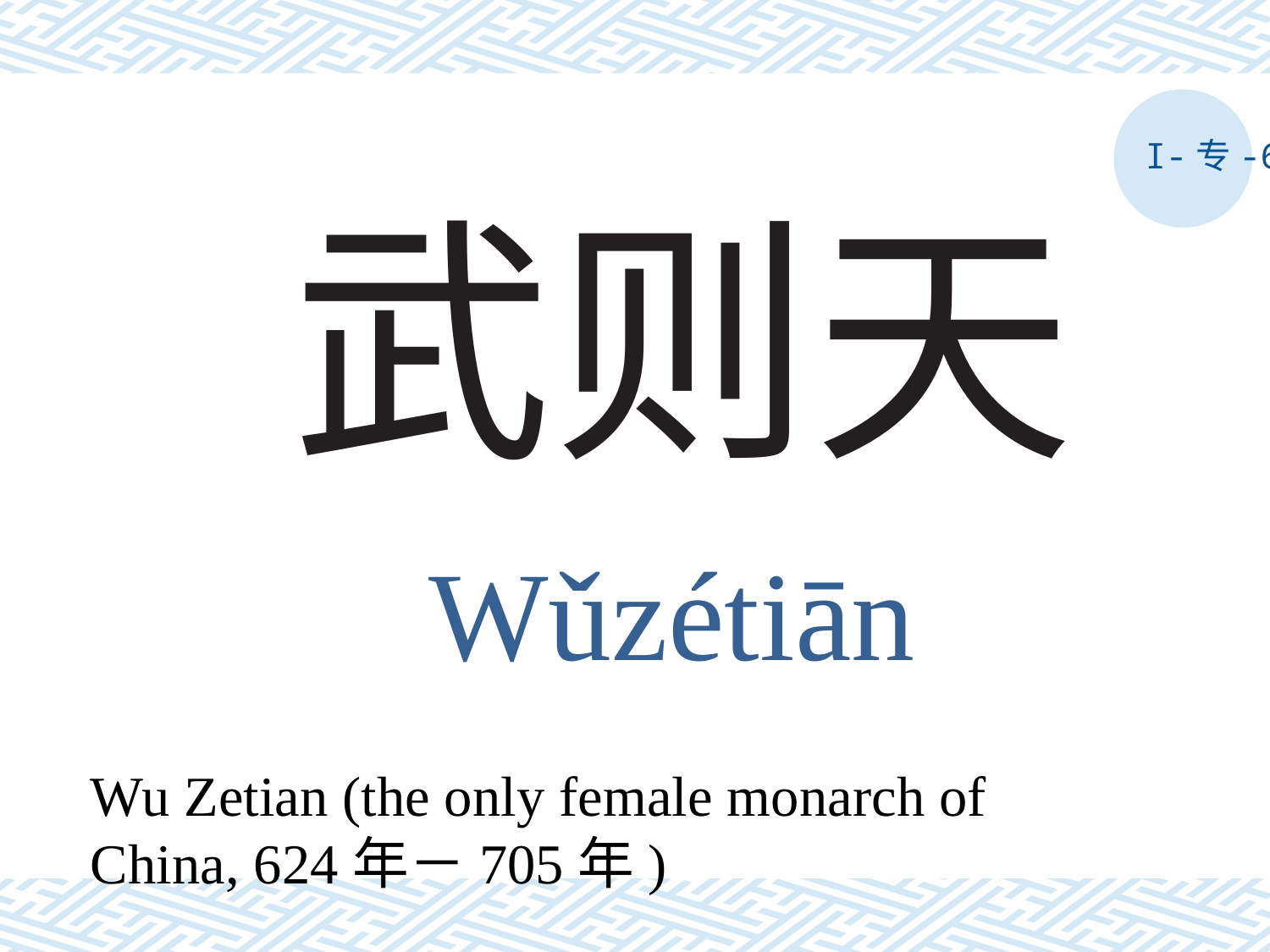

I-专-6

# 武则天
Wǔzétiān
Wu Zetian (the only female monarch of China, 624年－705年)